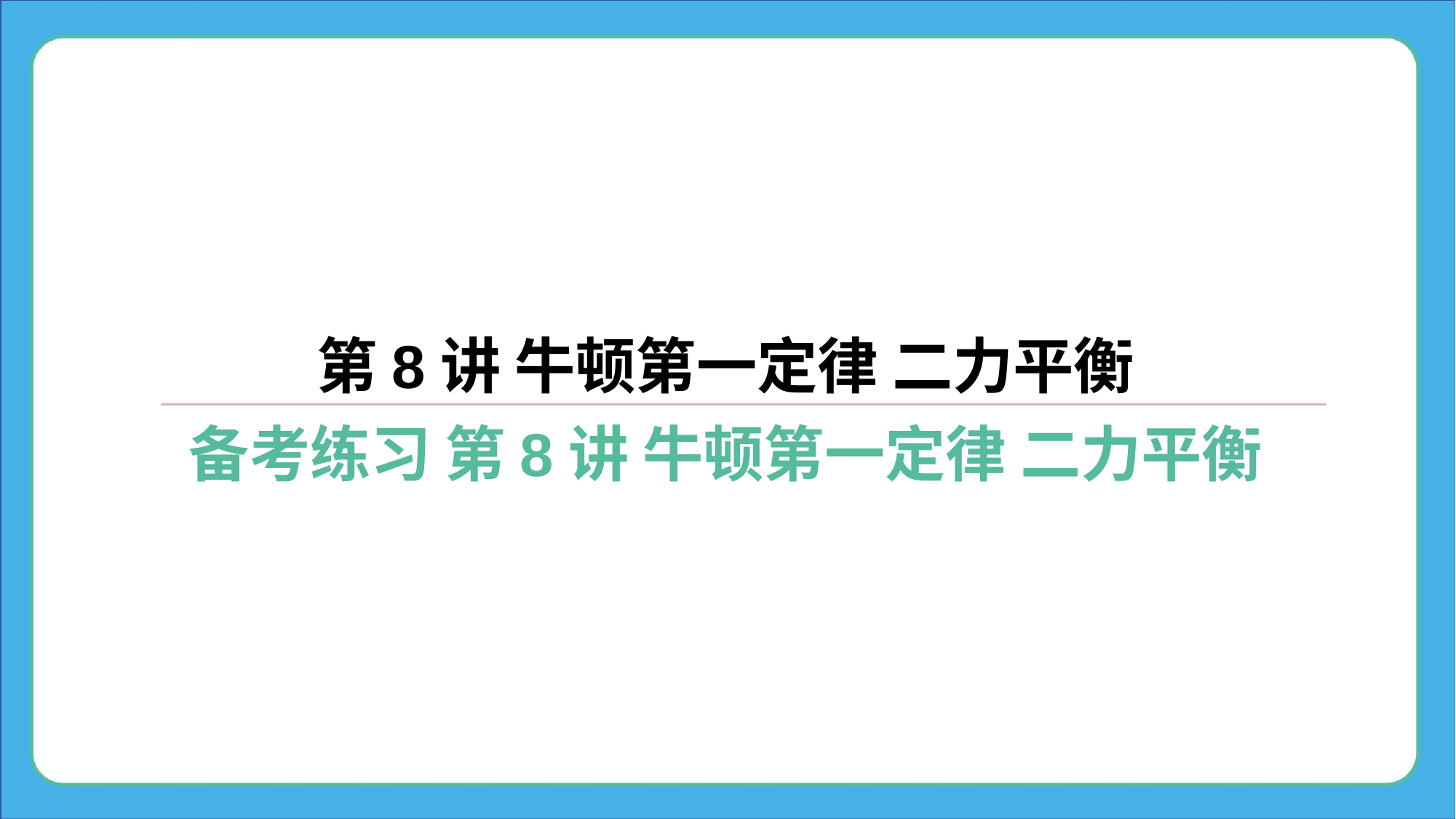

第8讲 牛顿第一定律 二力平衡
备考练习 第8讲 牛顿第一定律 二力平衡